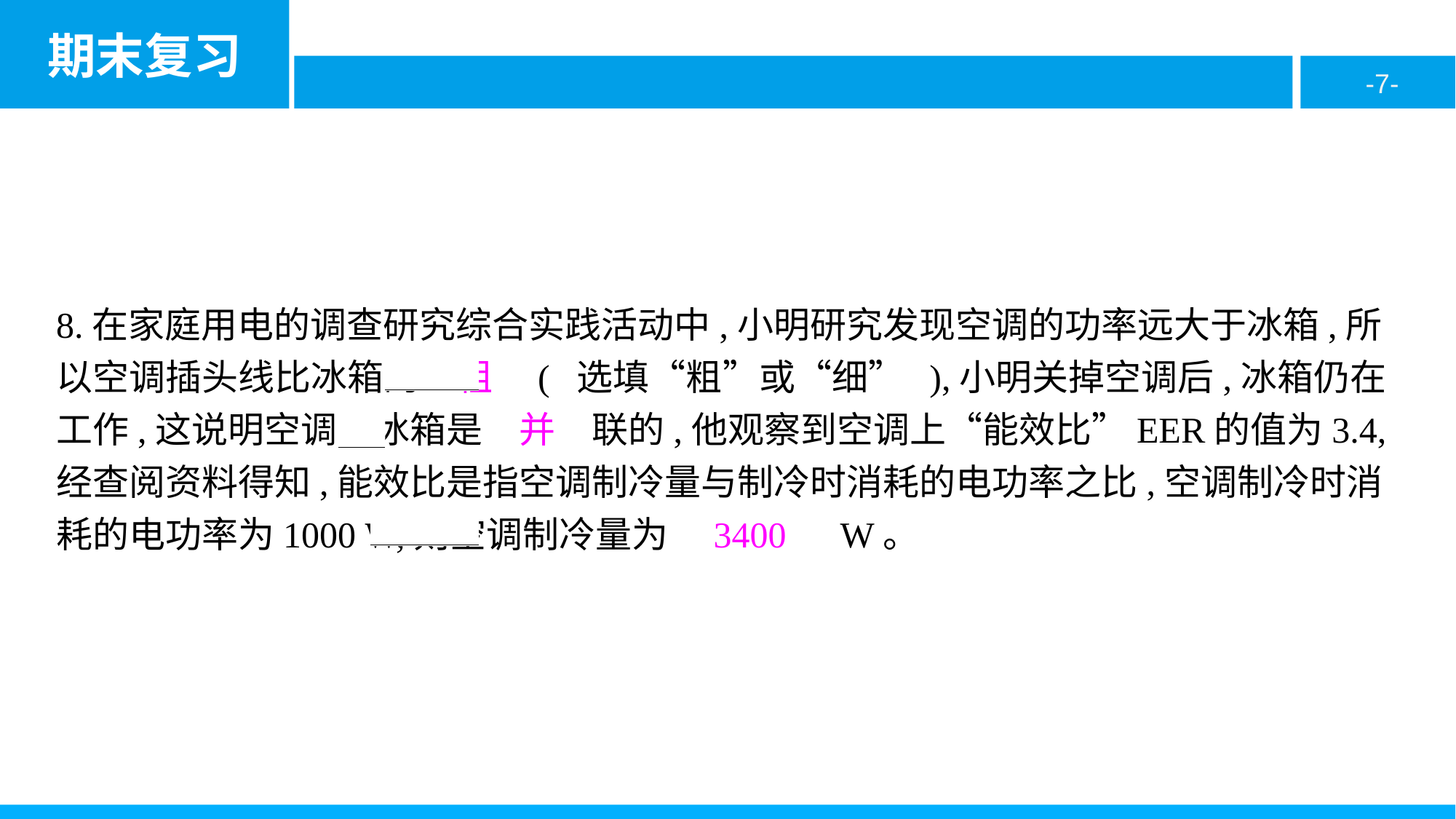

8.在家庭用电的调查研究综合实践活动中,小明研究发现空调的功率远大于冰箱,所以空调插头线比冰箱的　粗　(  选填“粗”或“细”  ),小明关掉空调后,冰箱仍在工作,这说明空调与冰箱是　并　联的,他观察到空调上“能效比”EER的值为3.4,经查阅资料得知,能效比是指空调制冷量与制冷时消耗的电功率之比,空调制冷时消耗的电功率为1000 W,则空调制冷量为　3400　W。